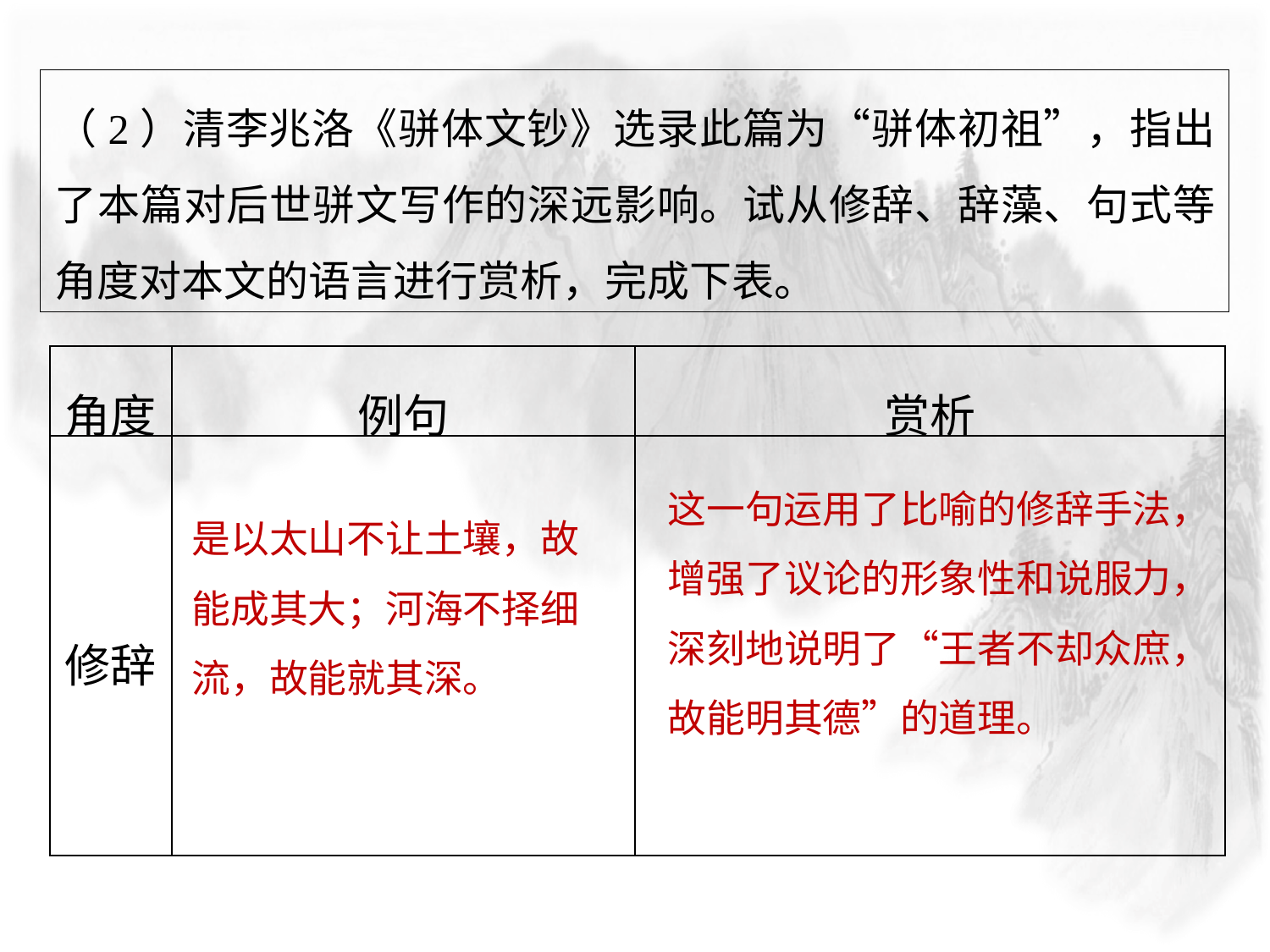

（2）清李兆洛《骈体文钞》选录此篇为“骈体初祖”，指出了本篇对后世骈文写作的深远影响。试从修辞、辞藻、句式等角度对本文的语言进行赏析，完成下表。
| 角度 | 例句 | 赏析 |
| --- | --- | --- |
| 修辞 |  |  |
这一句运用了比喻的修辞手法，增强了议论的形象性和说服力，深刻地说明了“王者不却众庶，故能明其德”的道理。
是以太山不让土壤，故能成其大；河海不择细流，故能就其深。